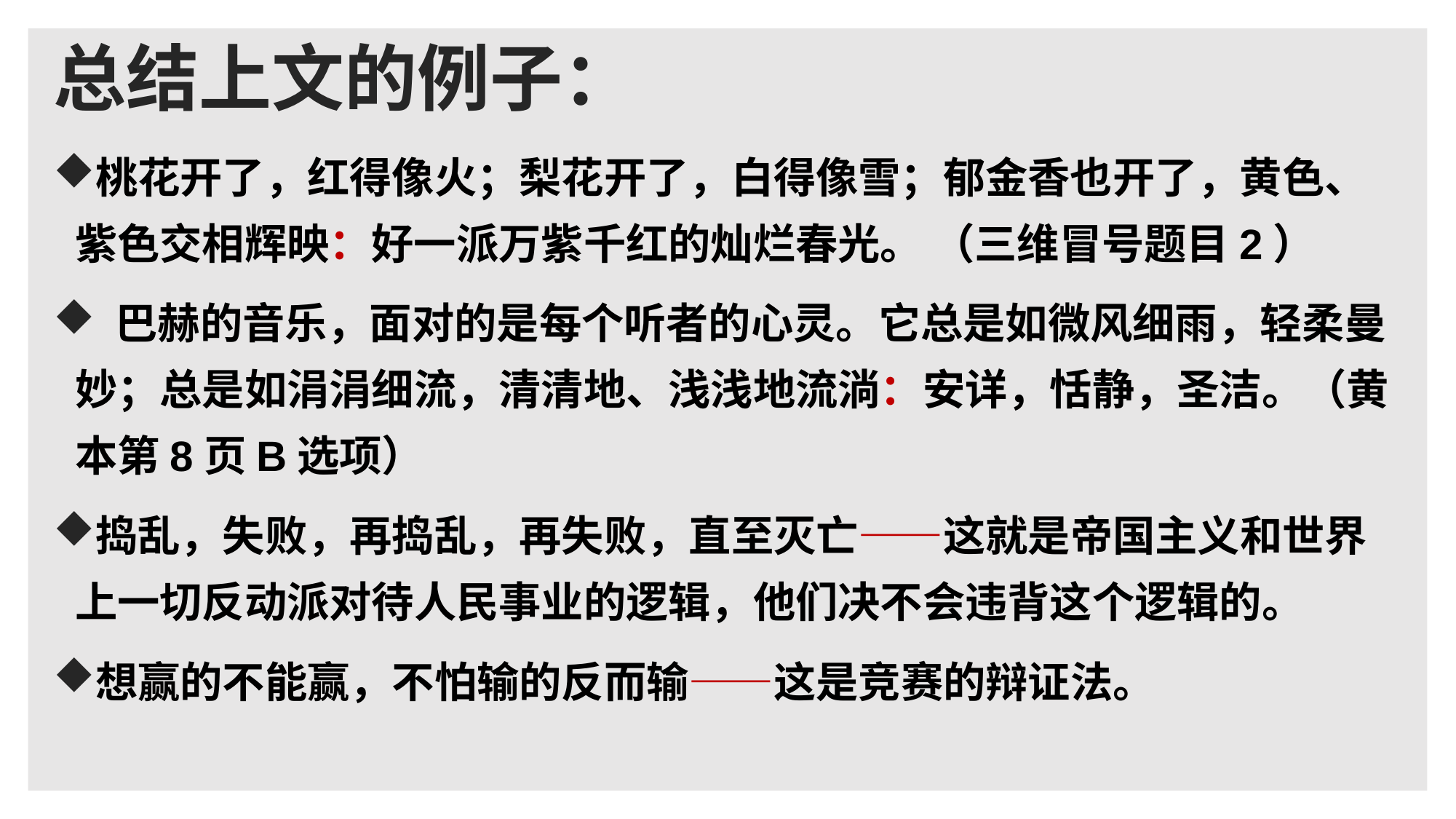

# 总结上文的例子：
桃花开了，红得像火；梨花开了，白得像雪；郁金香也开了，黄色、紫色交相辉映：好一派万紫千红的灿烂春光。 （三维冒号题目2）
 巴赫的音乐，面对的是每个听者的心灵。它总是如微风细雨，轻柔曼妙；总是如涓涓细流，清清地、浅浅地流淌：安详，恬静，圣洁。（黄本第8页B选项）
捣乱，失败，再捣乱，再失败，直至灭亡——这就是帝国主义和世界上一切反动派对待人民事业的逻辑，他们决不会违背这个逻辑的。
想赢的不能赢，不怕输的反而输——这是竞赛的辩证法。